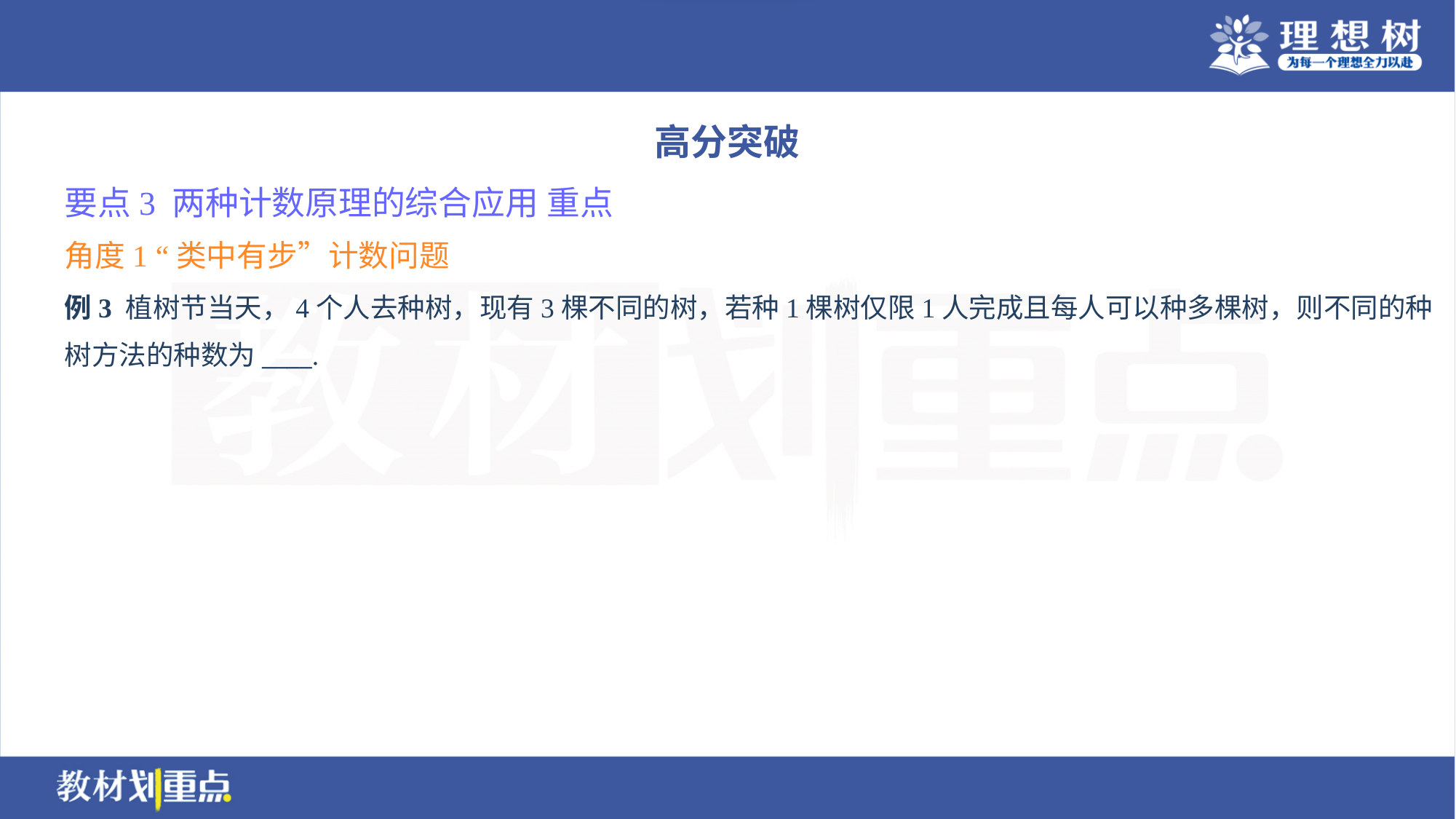

高分突破
要点3 两种计数原理的综合应用 重点
角度1 “类中有步”计数问题
例3 植树节当天，4个人去种树，现有3棵不同的树，若种1棵树仅限1人完成且每人可以种多棵树，则不同的种
树方法的种数为____.